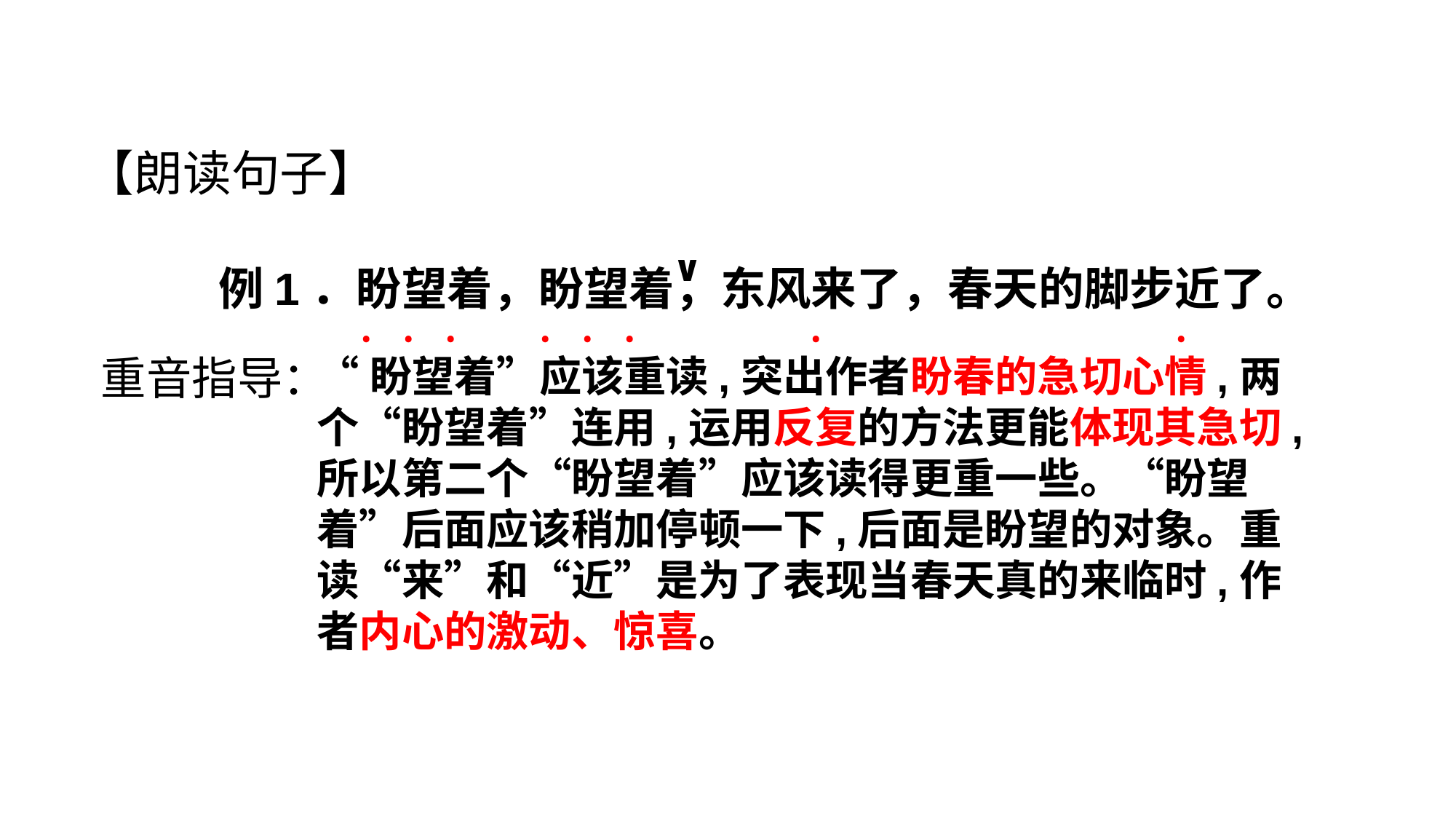

【朗读句子】
∨
例1．盼望着，盼望着，东风来了，春天的脚步近了。
﹒
﹒
﹒﹒﹒
﹒﹒﹒
重音指导：
“盼望着”应该重读,突出作者盼春的急切心情,两个“盼望着”连用,运用反复的方法更能体现其急切,所以第二个“盼望着”应该读得更重一些。“盼望着”后面应该稍加停顿一下,后面是盼望的对象。重读“来”和“近”是为了表现当春天真的来临时,作者内心的激动、惊喜。